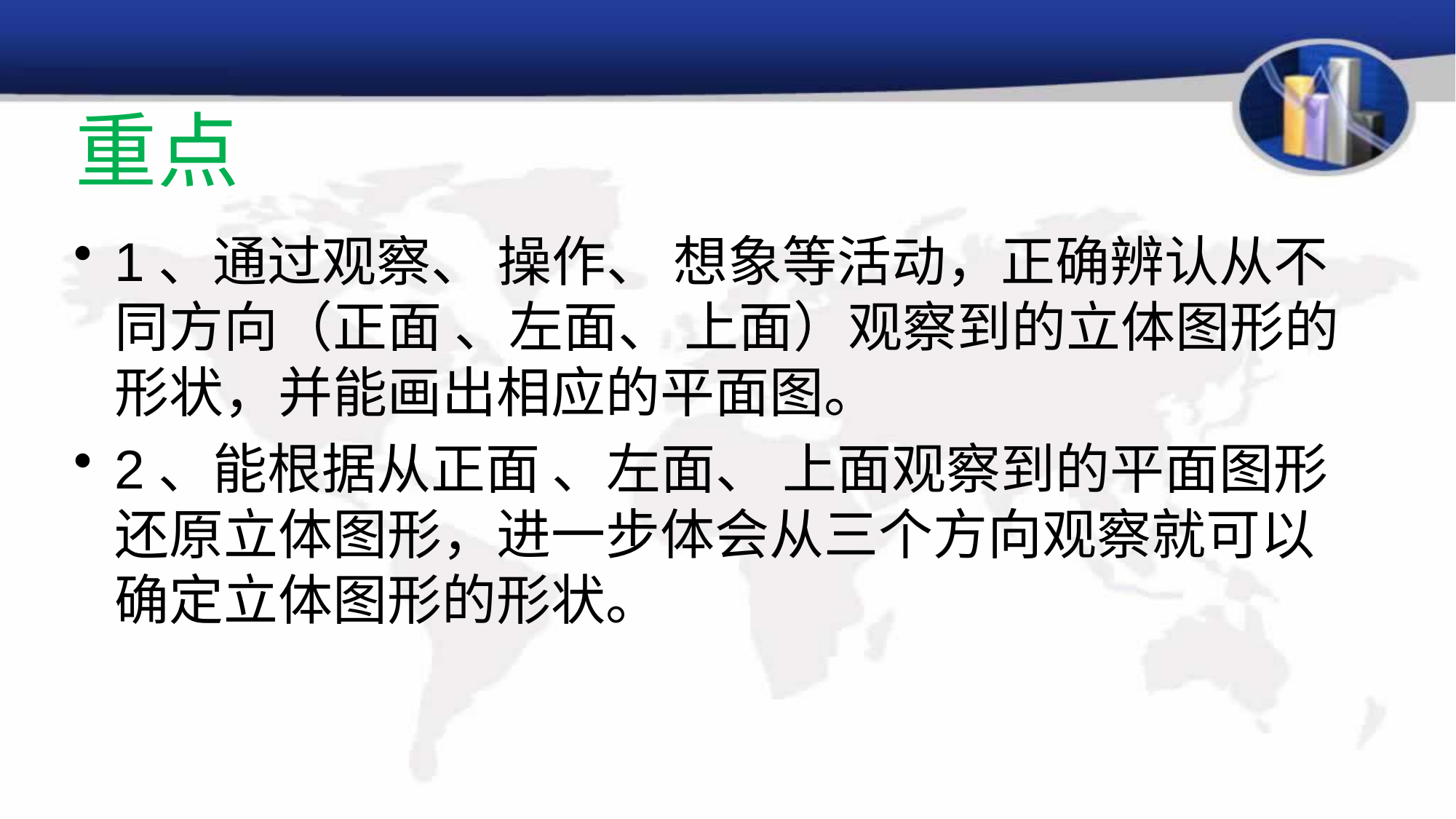

# 重点
1、通过观察、 操作、 想象等活动，正确辨认从不同方向（正面 、左面、 上面）观察到的立体图形的形状，并能画出相应的平面图。
2、能根据从正面 、左面、 上面观察到的平面图形还原立体图形，进一步体会从三个方向观察就可以确定立体图形的形状。